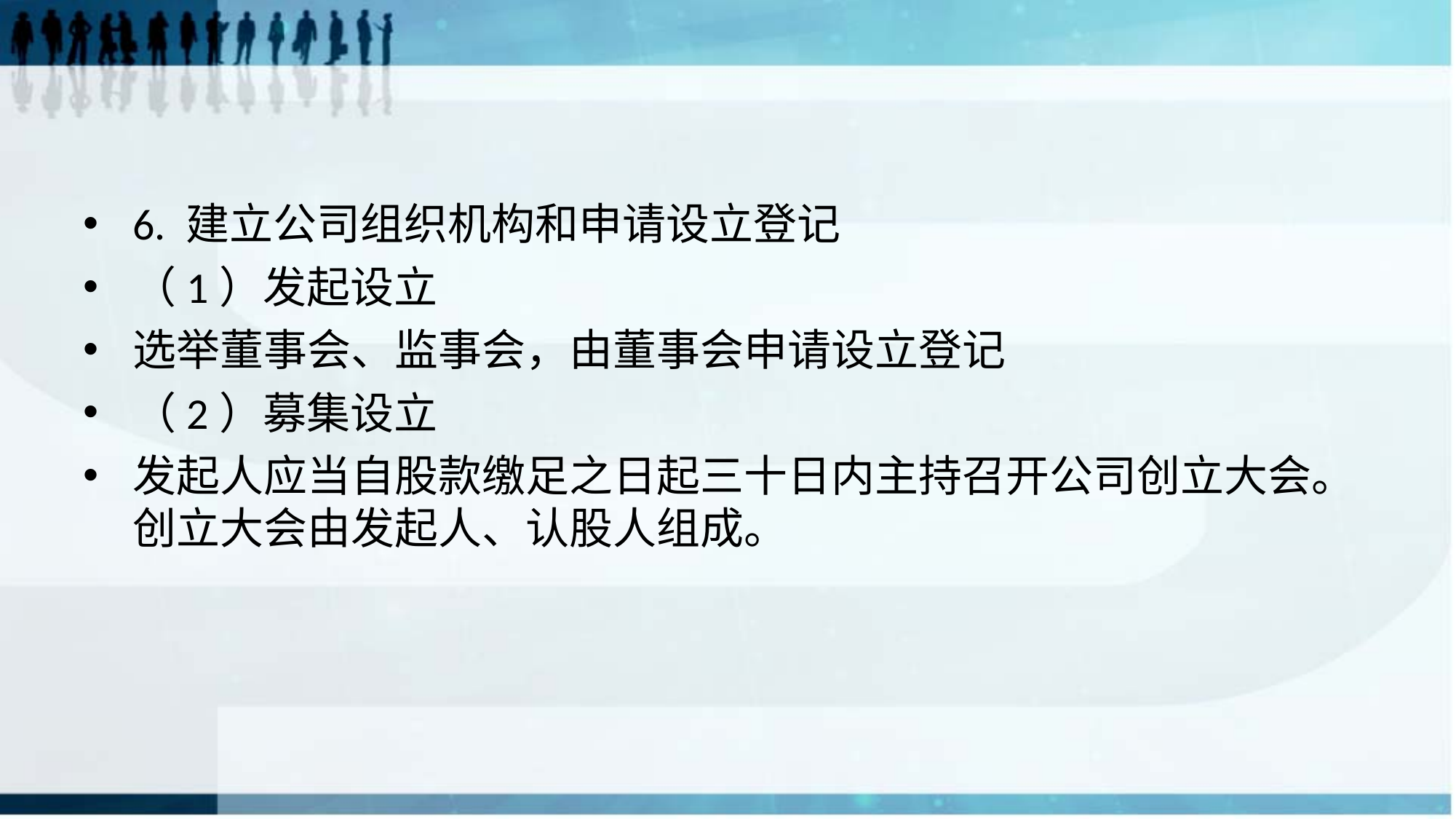

#
6. 建立公司组织机构和申请设立登记
（1）发起设立
选举董事会、监事会，由董事会申请设立登记
（2）募集设立
发起人应当自股款缴足之日起三十日内主持召开公司创立大会。创立大会由发起人、认股人组成。